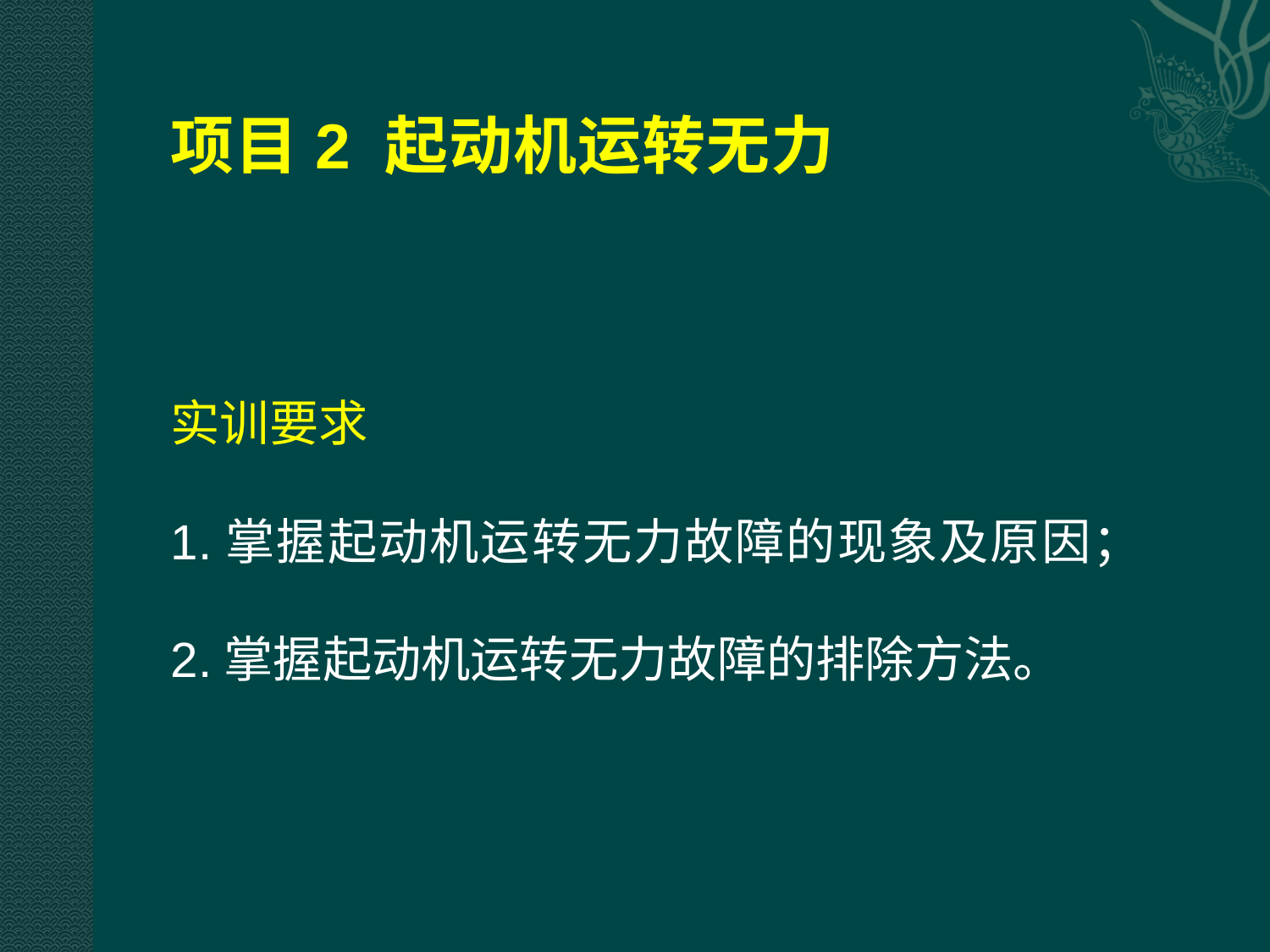

# 项目2 起动机运转无力
实训要求
1.掌握起动机运转无力故障的现象及原因；
2.掌握起动机运转无力故障的排除方法。